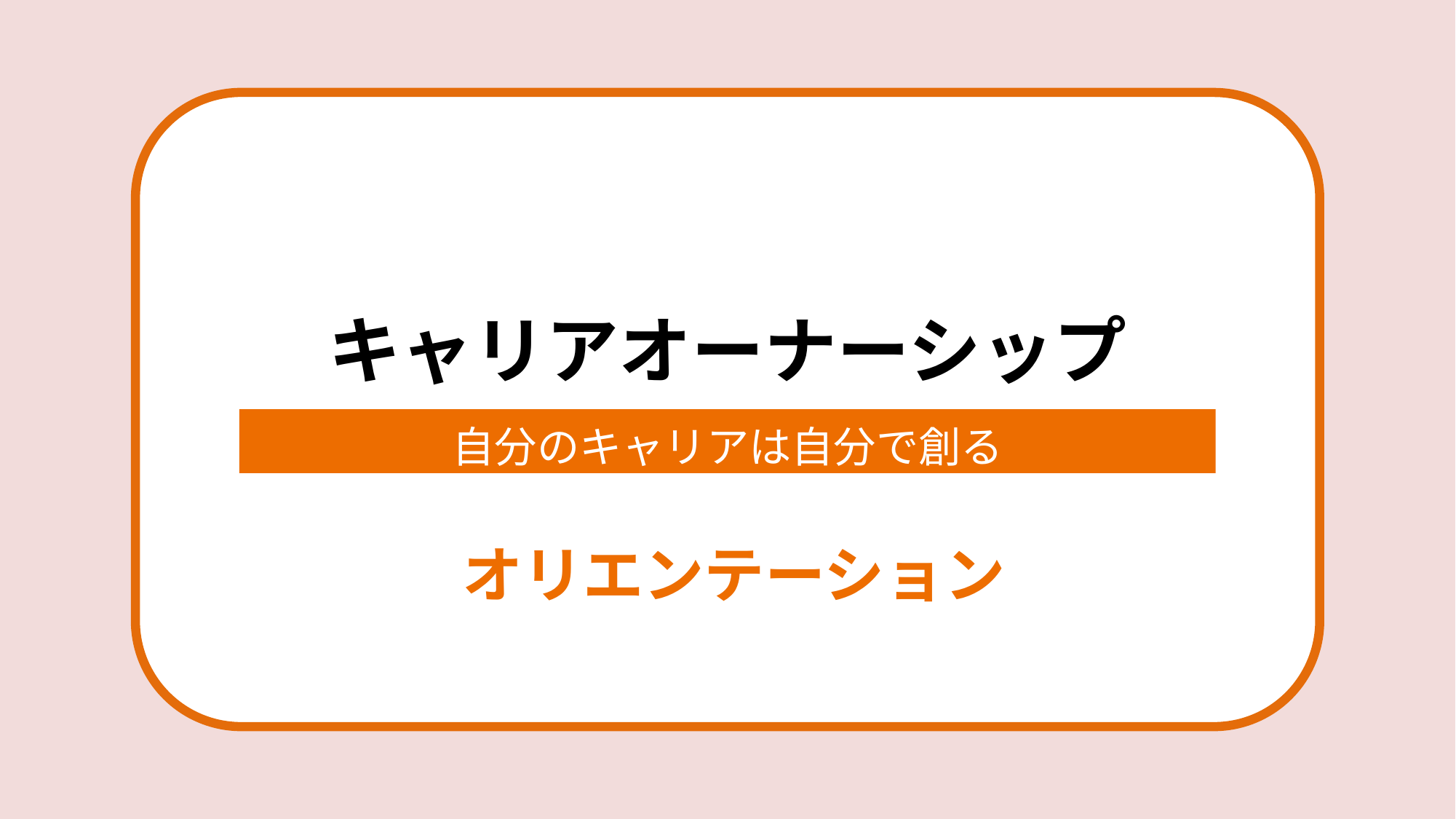

キャリアオーナーシップ

自分のキャリアは自分で創る
オリエンテーション